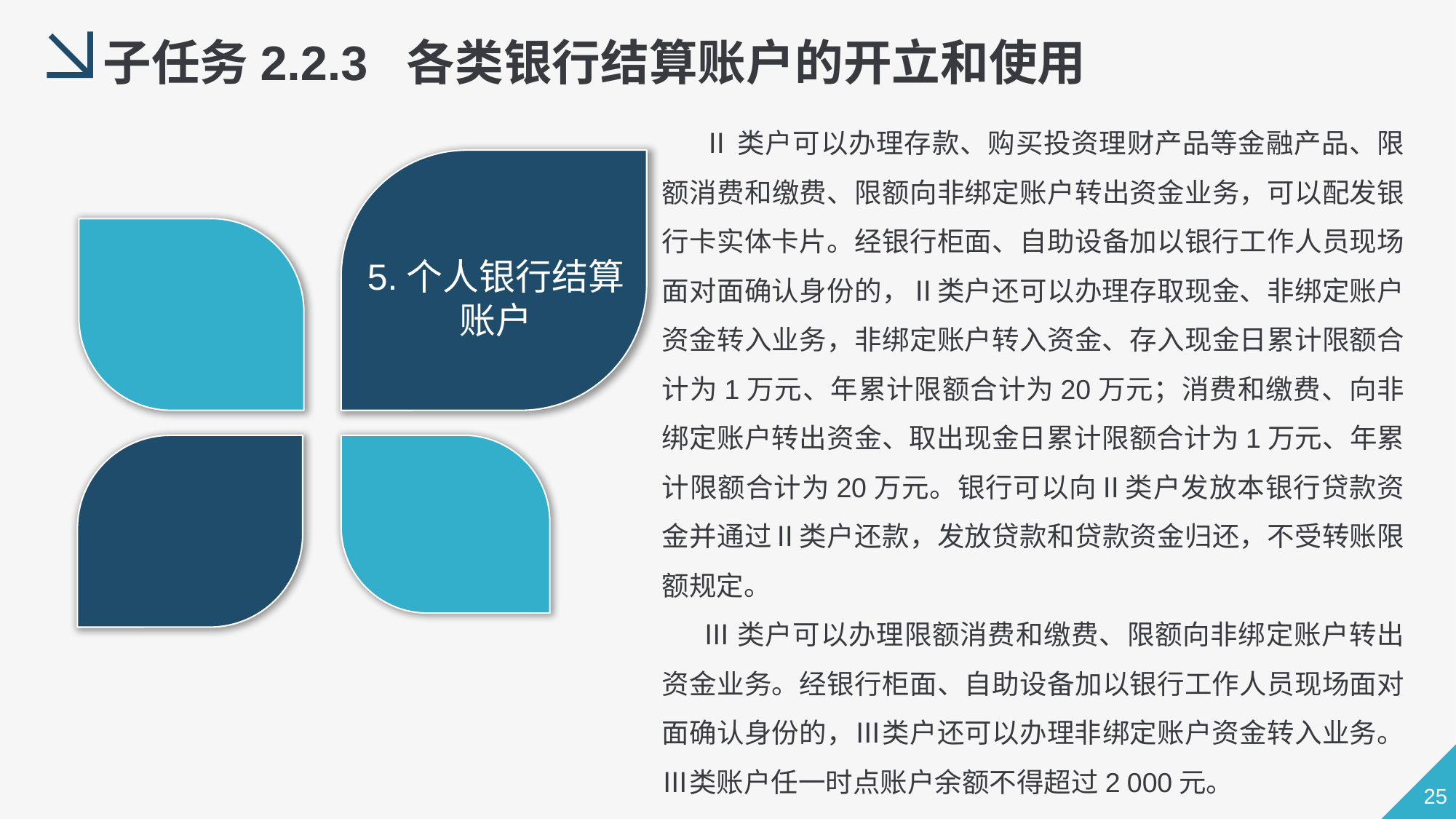

子任务2.2.3  各类银行结算账户的开立和使用

      Ⅱ类户可以办理存款、购买投资理财产品等金融产品、限额消费和缴费、限额向非绑定账户转出资金业务，可以配发银行卡实体卡片。经银行柜面、自助设备加以银行工作人员现场面对面确认身份的，Ⅱ类户还可以办理存取现金、非绑定账户资金转入业务，非绑定账户转入资金、存入现金日累计限额合计为1万元、年累计限额合计为20万元；消费和缴费、向非绑定账户转出资金、取出现金日累计限额合计为1万元、年累计限额合计为20万元。银行可以向Ⅱ类户发放本银行贷款资金并通过Ⅱ类户还款，发放贷款和贷款资金归还，不受转账限额规定。
      Ⅲ类户可以办理限额消费和缴费、限额向非绑定账户转出资金业务。经银行柜面、自助设备加以银行工作人员现场面对面确认身份的，Ⅲ类户还可以办理非绑定账户资金转入业务。Ⅲ类账户任一时点账户余额不得超过2 000元。

5.个人银行结算账户